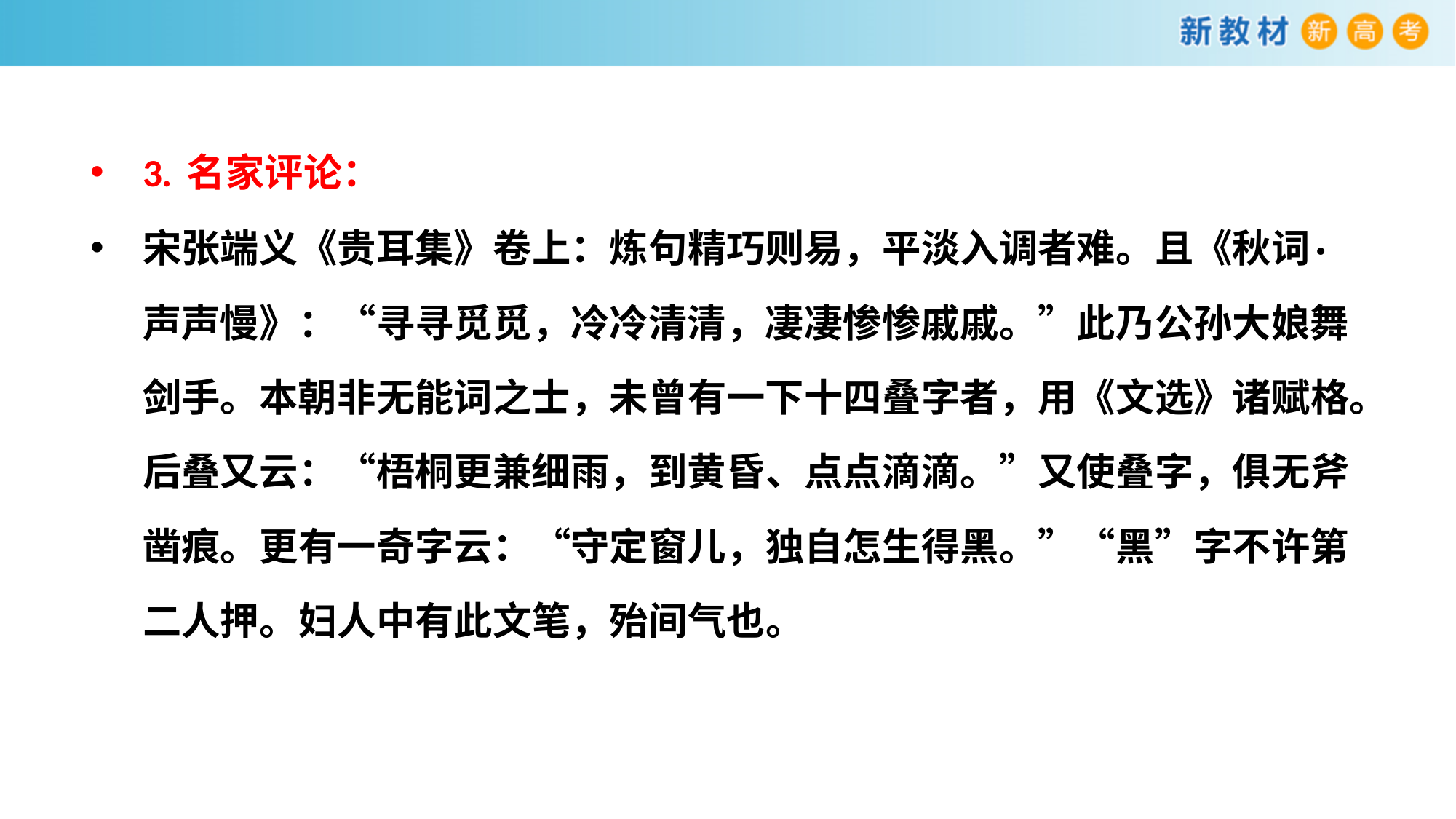

3. 名家评论：
宋张端义《贵耳集》卷上：炼句精巧则易，平淡入调者难。且《秋词·声声慢》：“寻寻觅觅，冷冷清清，凄凄惨惨戚戚。”此乃公孙大娘舞剑手。本朝非无能词之士，未曾有一下十四叠字者，用《文选》诸赋格。后叠又云：“梧桐更兼细雨，到黄昏、点点滴滴。”又使叠字，俱无斧凿痕。更有一奇字云：“守定窗儿，独自怎生得黑。”“黑”字不许第二人押。妇人中有此文笔，殆间气也。